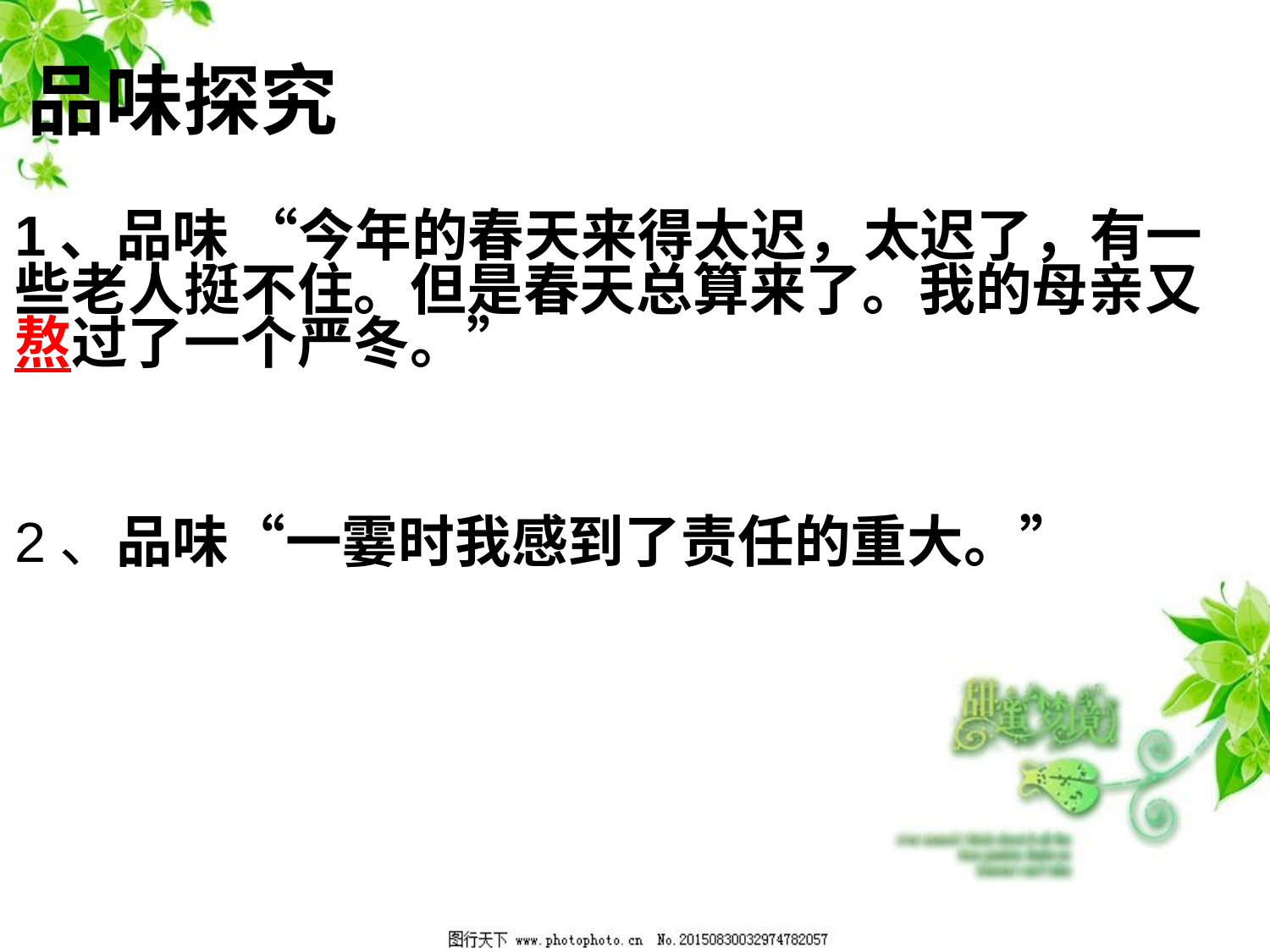

品味探究

1、品味 “今年的春天来得太迟，太迟了，有一些老人挺不住。但是春天总算来了。我的母亲又熬过了一个严冬。”

2、品味“一霎时我感到了责任的重大。”